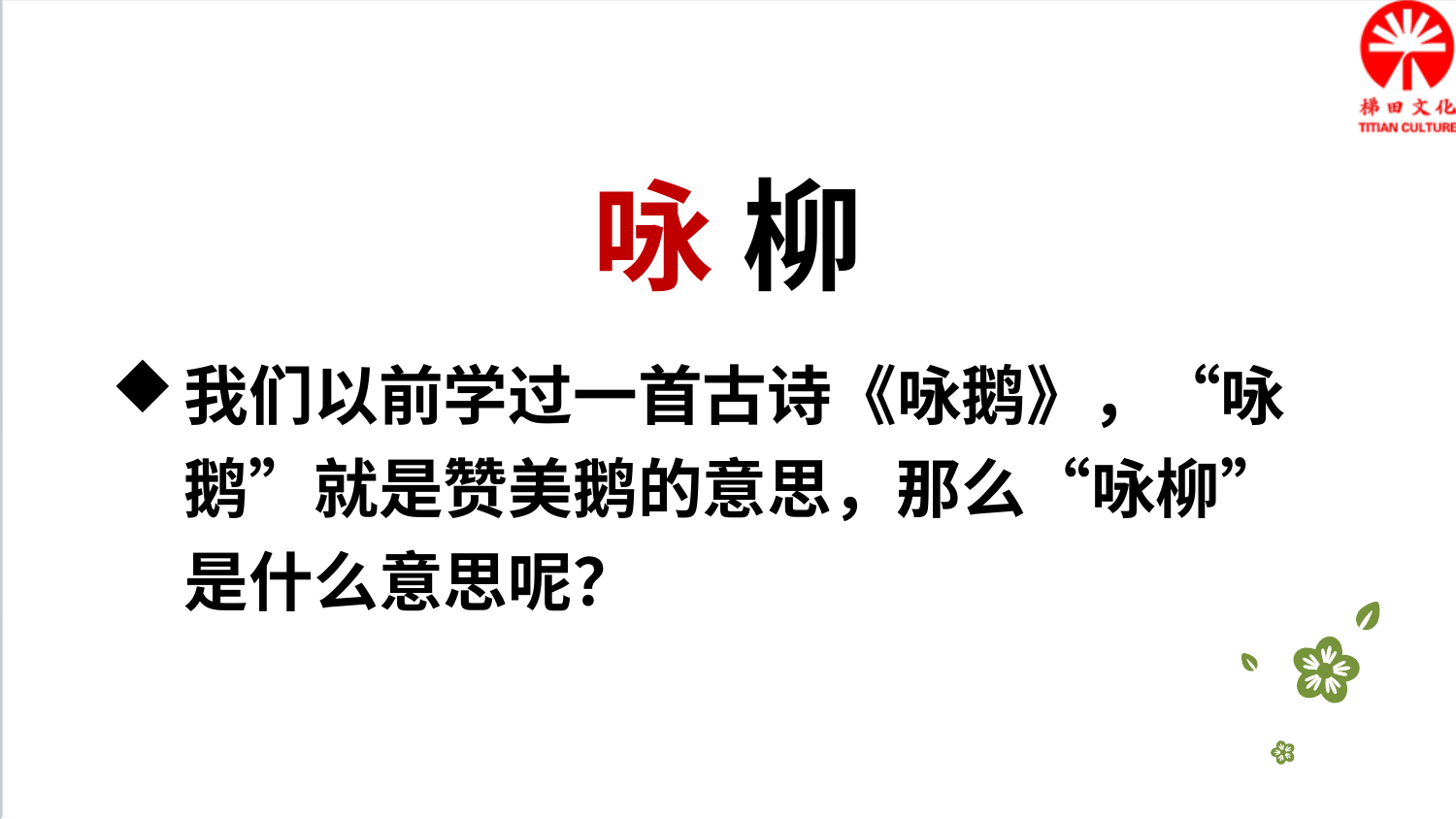

咏 柳
我们以前学过一首古诗《咏鹅》，“咏鹅”就是赞美鹅的意思，那么“咏柳”是什么意思呢？